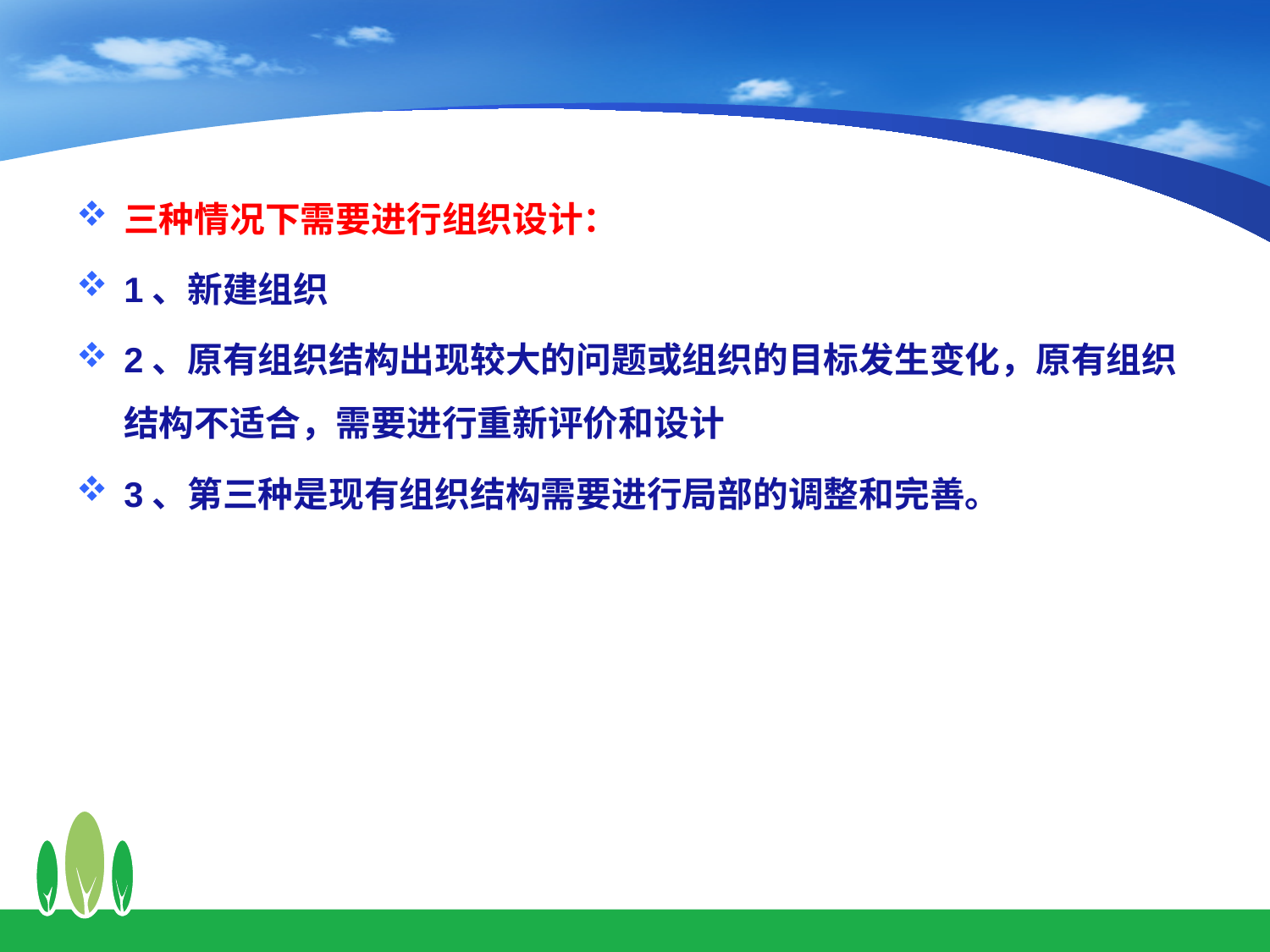

三种情况下需要进行组织设计：
1、新建组织
2、原有组织结构出现较大的问题或组织的目标发生变化，原有组织结构不适合，需要进行重新评价和设计
3、第三种是现有组织结构需要进行局部的调整和完善。

33